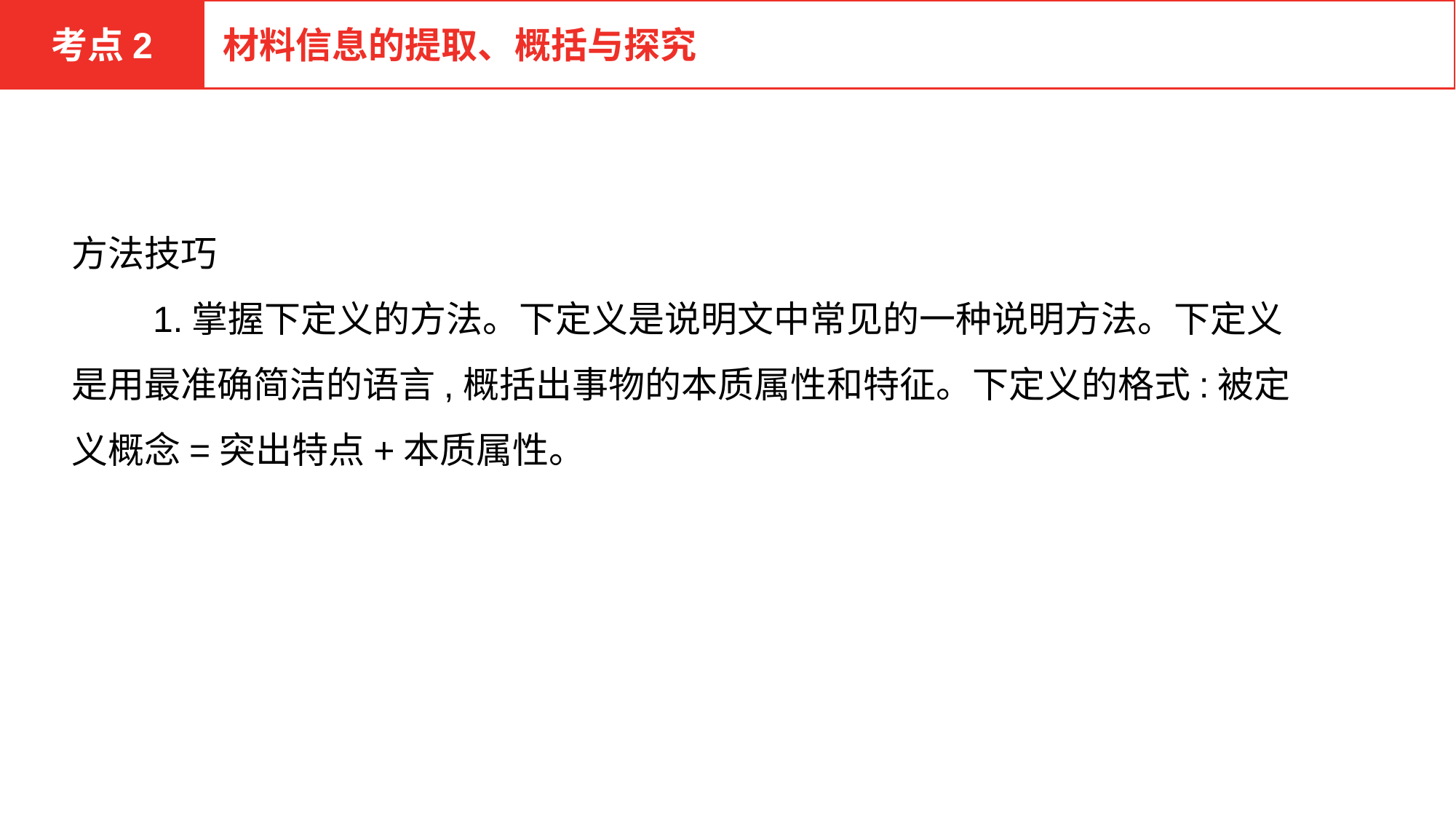

考点2
材料信息的提取、概括与探究
方法技巧
　　1.掌握下定义的方法。下定义是说明文中常见的一种说明方法。下定义是用最准确简洁的语言,概括出事物的本质属性和特征。下定义的格式:被定义概念=突出特点+本质属性。